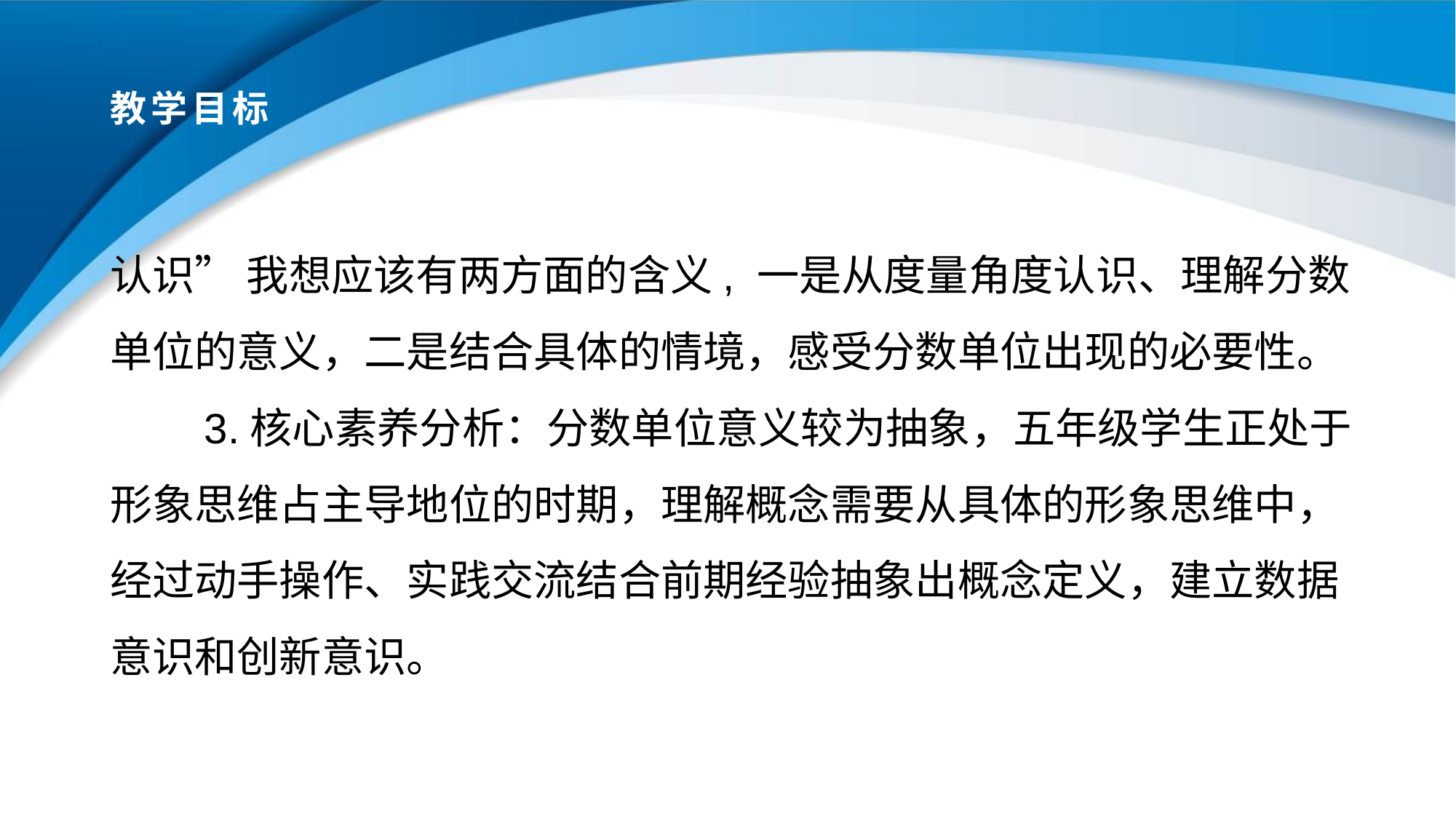

# 教学目标
认识” 我想应该有两方面的含义, 一是从度量角度认识、理解分数单位的意义，二是结合具体的情境，感受分数单位出现的必要性。
        3.核心素养分析：分数单位意义较为抽象，五年级学生正处于形象思维占主导地位的时期，理解概念需要从具体的形象思维中，经过动手操作、实践交流结合前期经验抽象出概念定义，建立数据意识和创新意识。